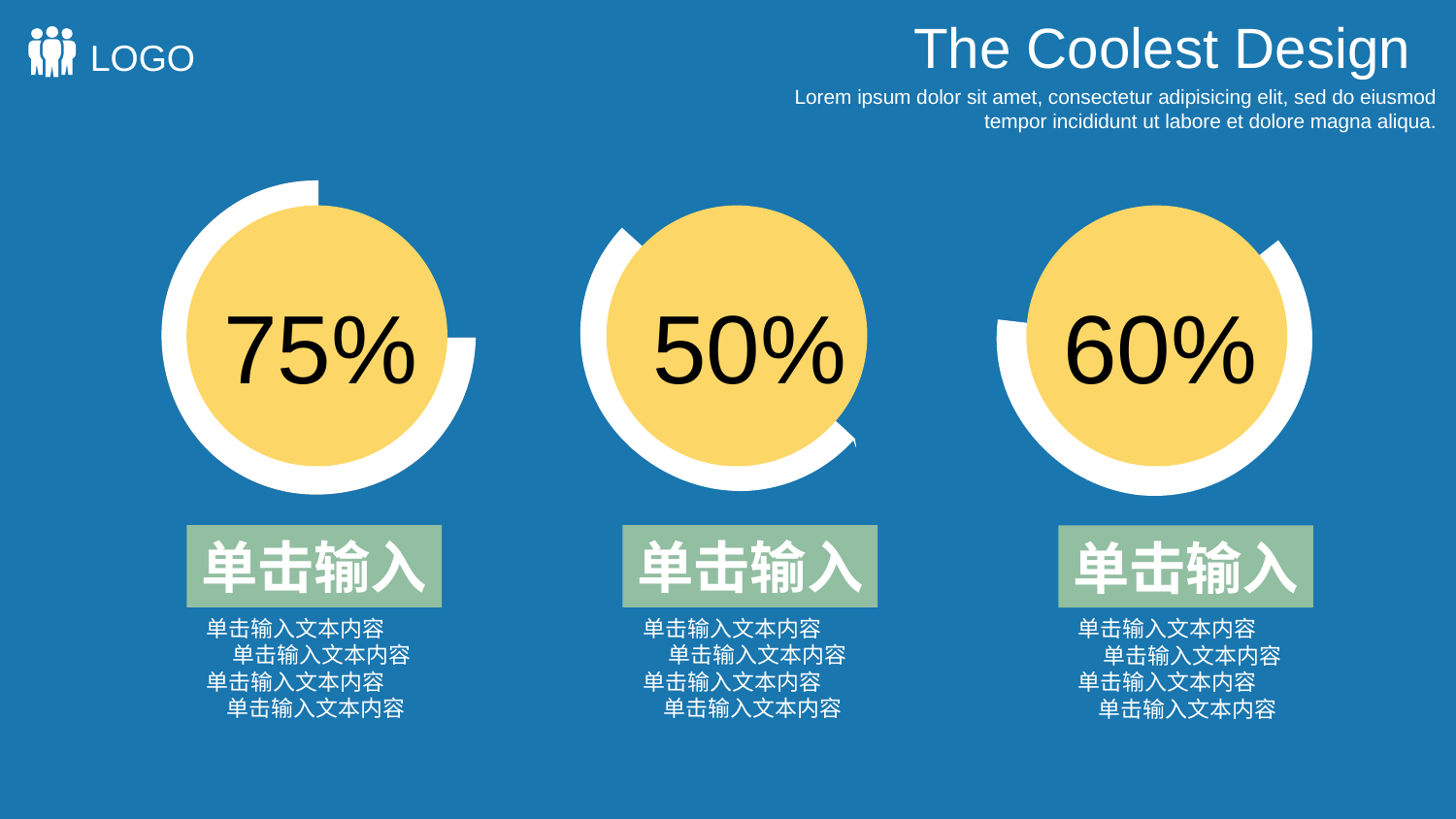

The Coolest Design

LOGO
Lorem ipsum dolor sit amet, consectetur adipisicing elit, sed do eiusmod tempor incididunt ut labore et dolore magna aliqua.

75%
50%
60%
单击输入
单击输入
单击输入
单击输入文本内容
    单击输入文本内容
单击输入文本内容
   单击输入文本内容
单击输入文本内容
    单击输入文本内容
单击输入文本内容
   单击输入文本内容
单击输入文本内容
    单击输入文本内容
单击输入文本内容
   单击输入文本内容